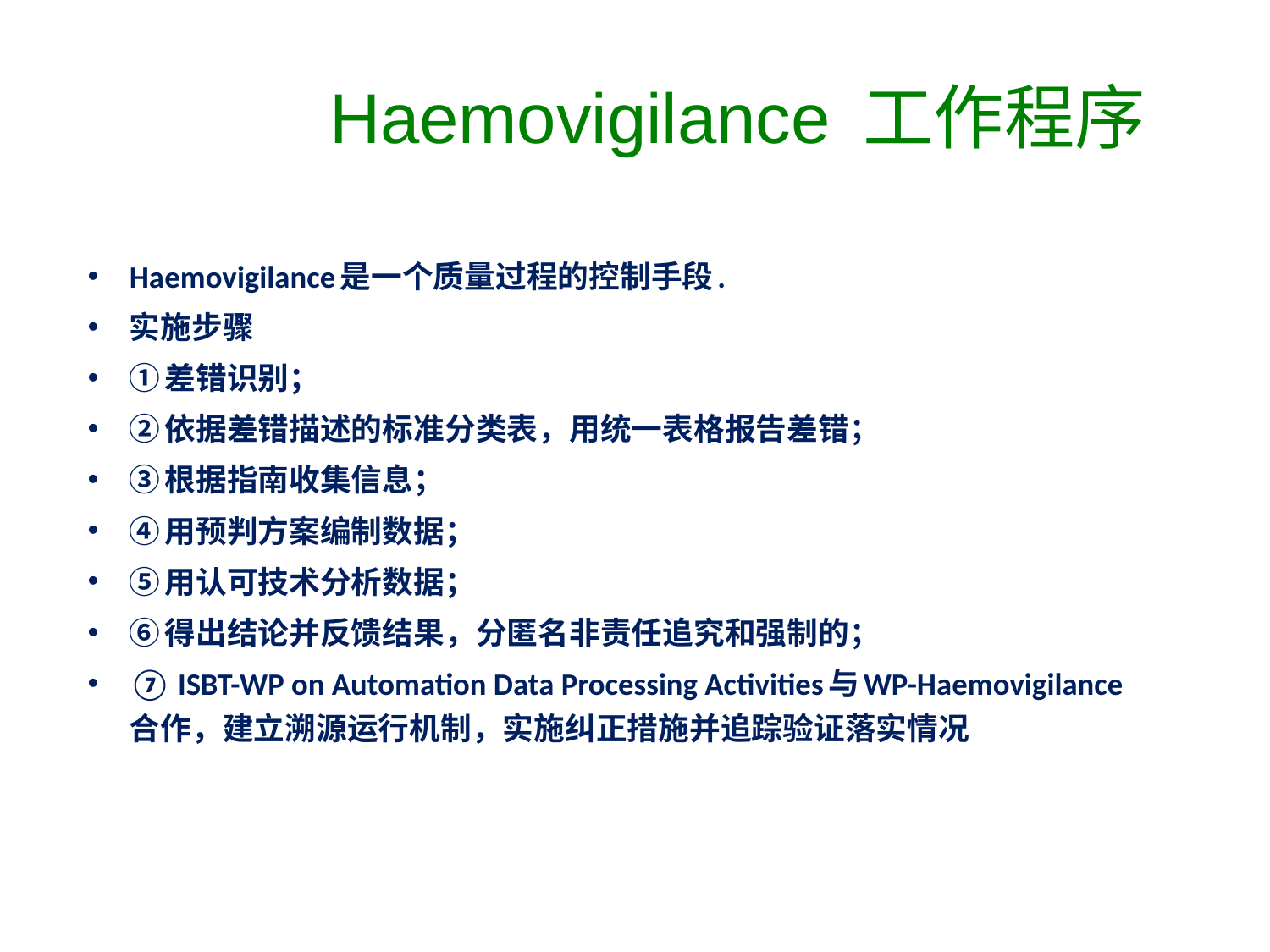

# Haemovigilance 工作程序
Haemovigilance是一个质量过程的控制手段.
实施步骤
①差错识别；
②依据差错描述的标准分类表，用统一表格报告差错；
③根据指南收集信息；
④用预判方案编制数据；
⑤用认可技术分析数据；
⑥得出结论并反馈结果，分匿名非责任追究和强制的；
⑦ ISBT-WP on Automation Data Processing Activities与WP-Haemovigilance合作，建立溯源运行机制，实施纠正措施并追踪验证落实情况